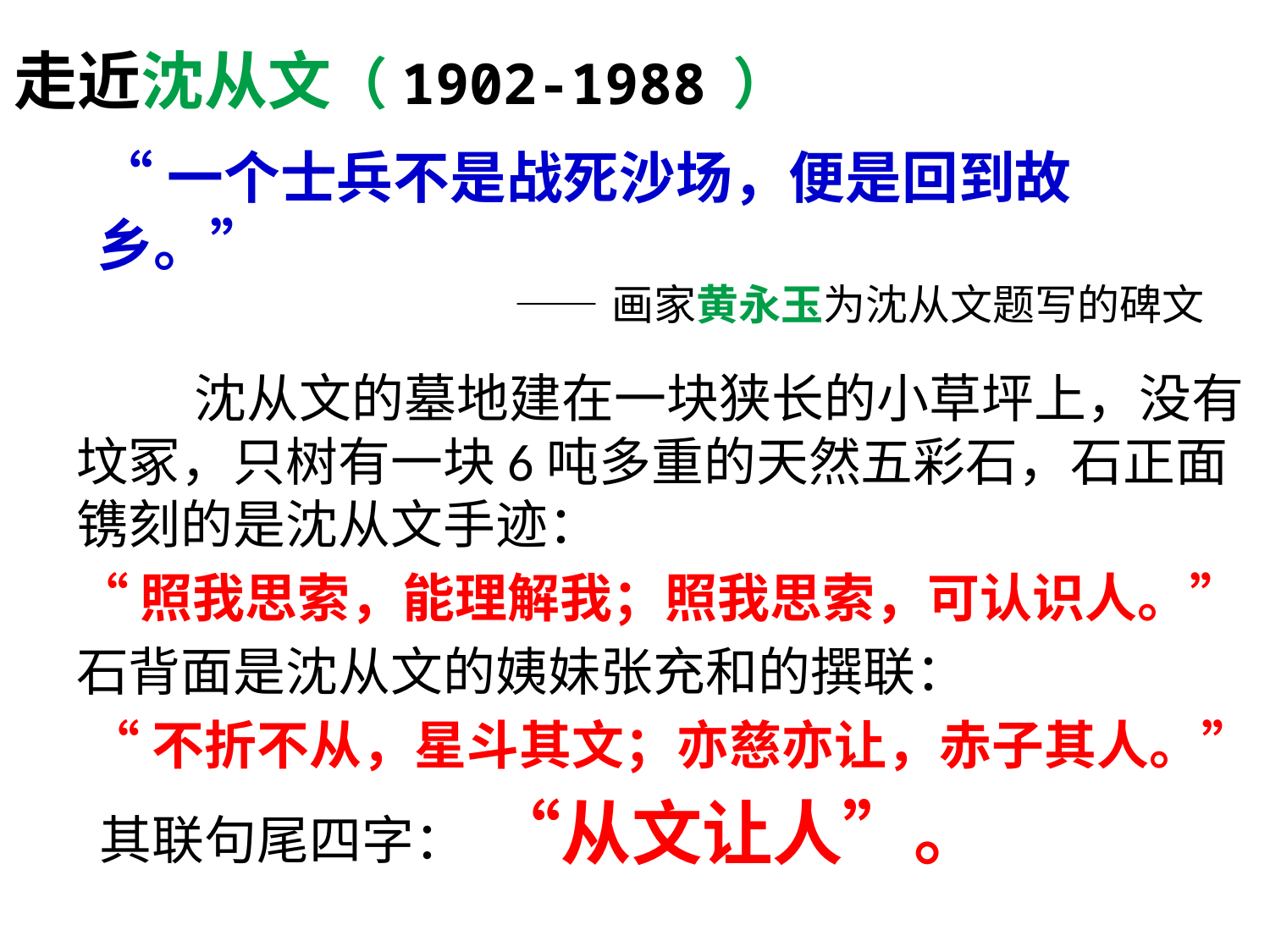

# 走近沈从文（1902-1988 ）
“一个士兵不是战死沙场，便是回到故乡。”
                                            ——画家黄永玉为沈从文题写的碑文

         沈从文的墓地建在一块狭长的小草坪上，没有坟冢，只树有一块6吨多重的天然五彩石，石正面镌刻的是沈从文手迹：
“照我思索，能理解我；照我思索，可认识人。”
石背面是沈从文的姨妹张充和的撰联：
 “不折不从，星斗其文；亦慈亦让，赤子其人。”
 其联句尾四字：  “从文让人”。